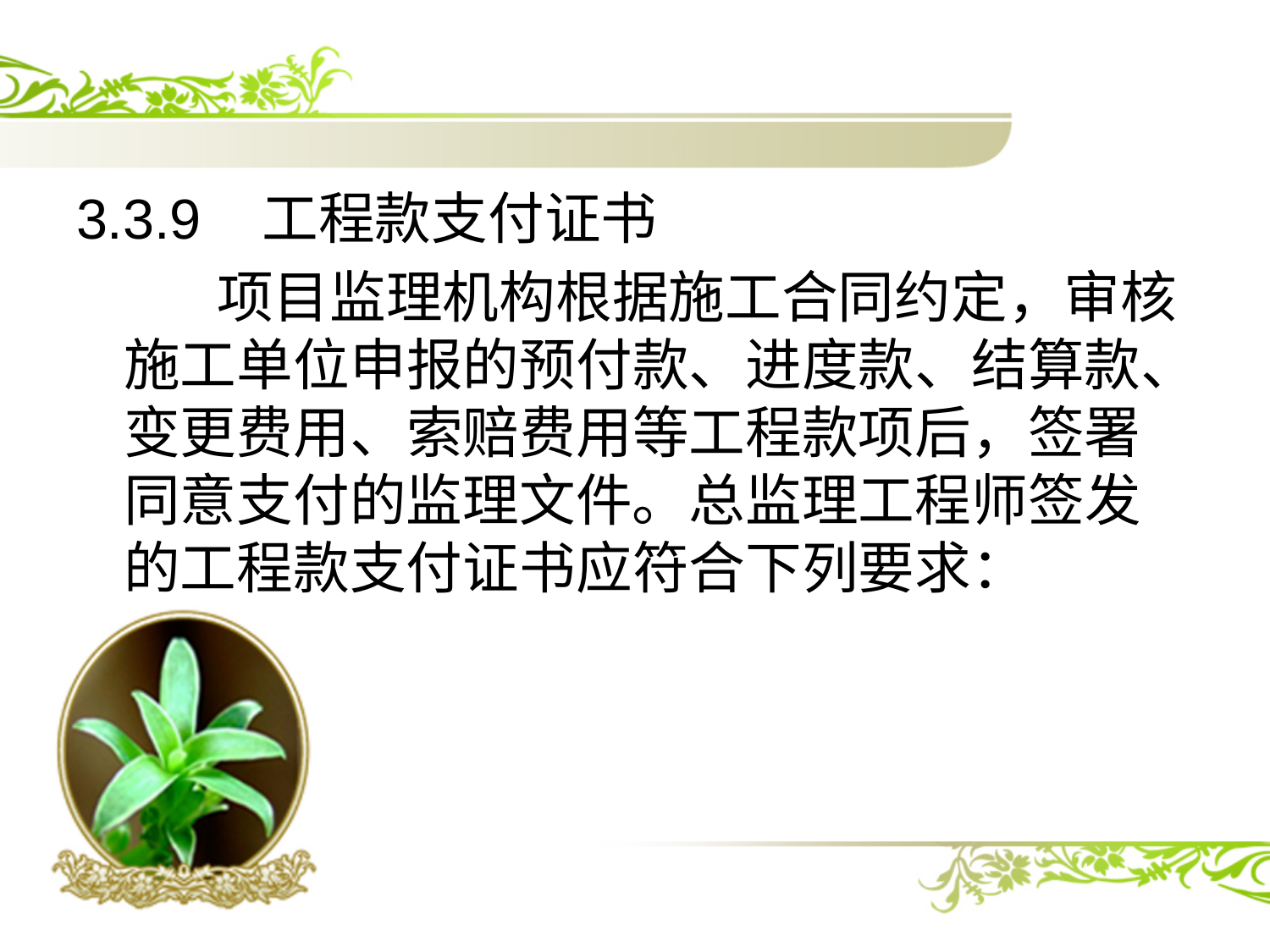

3.3.9   工程款支付证书
          项目监理机构根据施工合同约定，审核施工单位申报的预付款、进度款、结算款、变更费用、索赔费用等工程款项后，签署同意支付的监理文件。总监理工程师签发的工程款支付证书应符合下列要求：